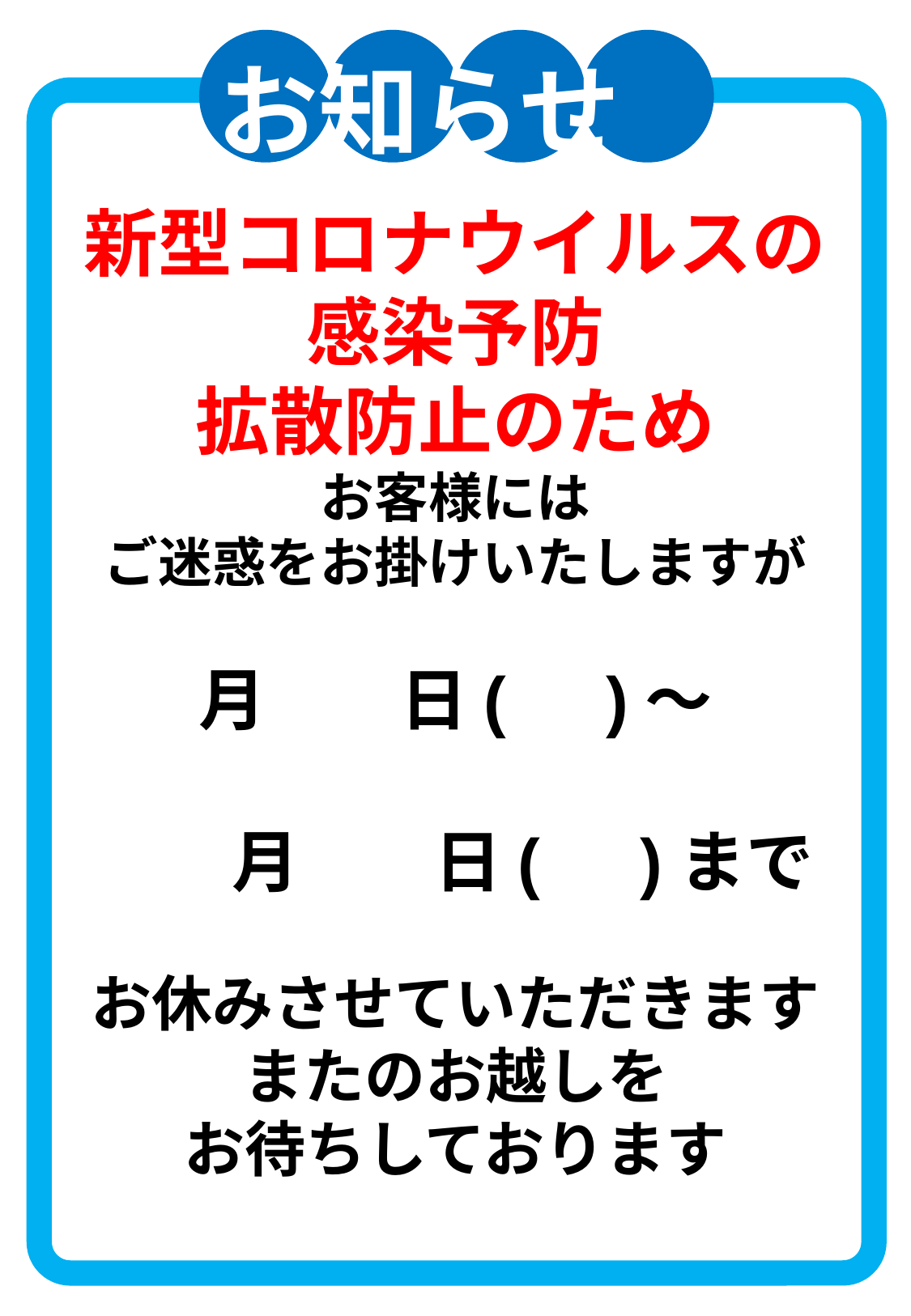

お知らせ

新型コロナウイルスの
感染予防
拡散防止のため
お客様には
ご迷惑をお掛けいたしますが

月　　日(　)～
　　月　　日(　)まで
お休みさせていただきます
またのお越しを
お待ちしております